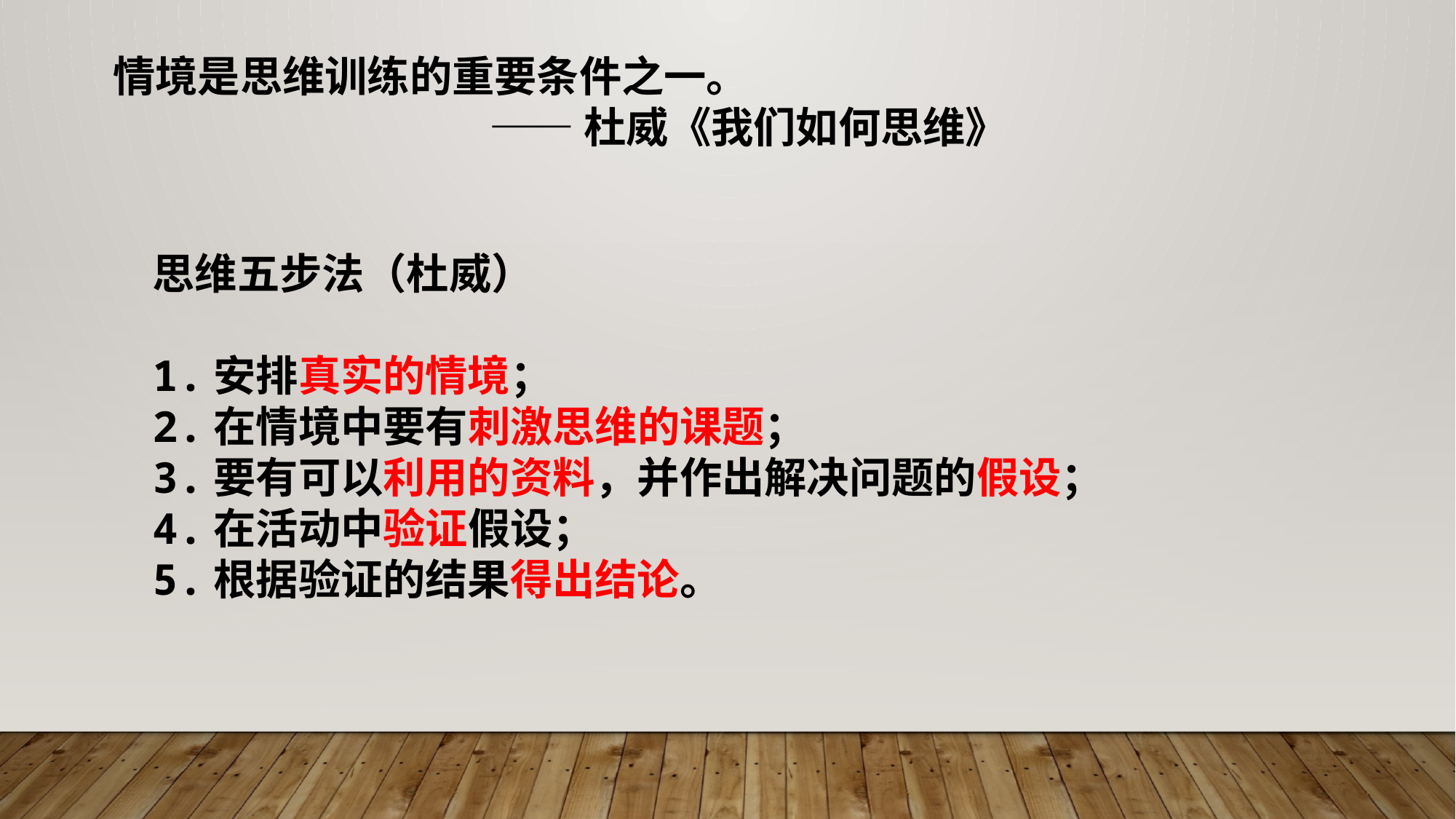

情境是思维训练的重要条件之一。
                                       ——杜威《我们如何思维》
思维五步法（杜威）

1.安排真实的情境；
2.在情境中要有刺激思维的课题；
3.要有可以利用的资料，并作出解决问题的假设；
4.在活动中验证假设；
5.根据验证的结果得出结论。